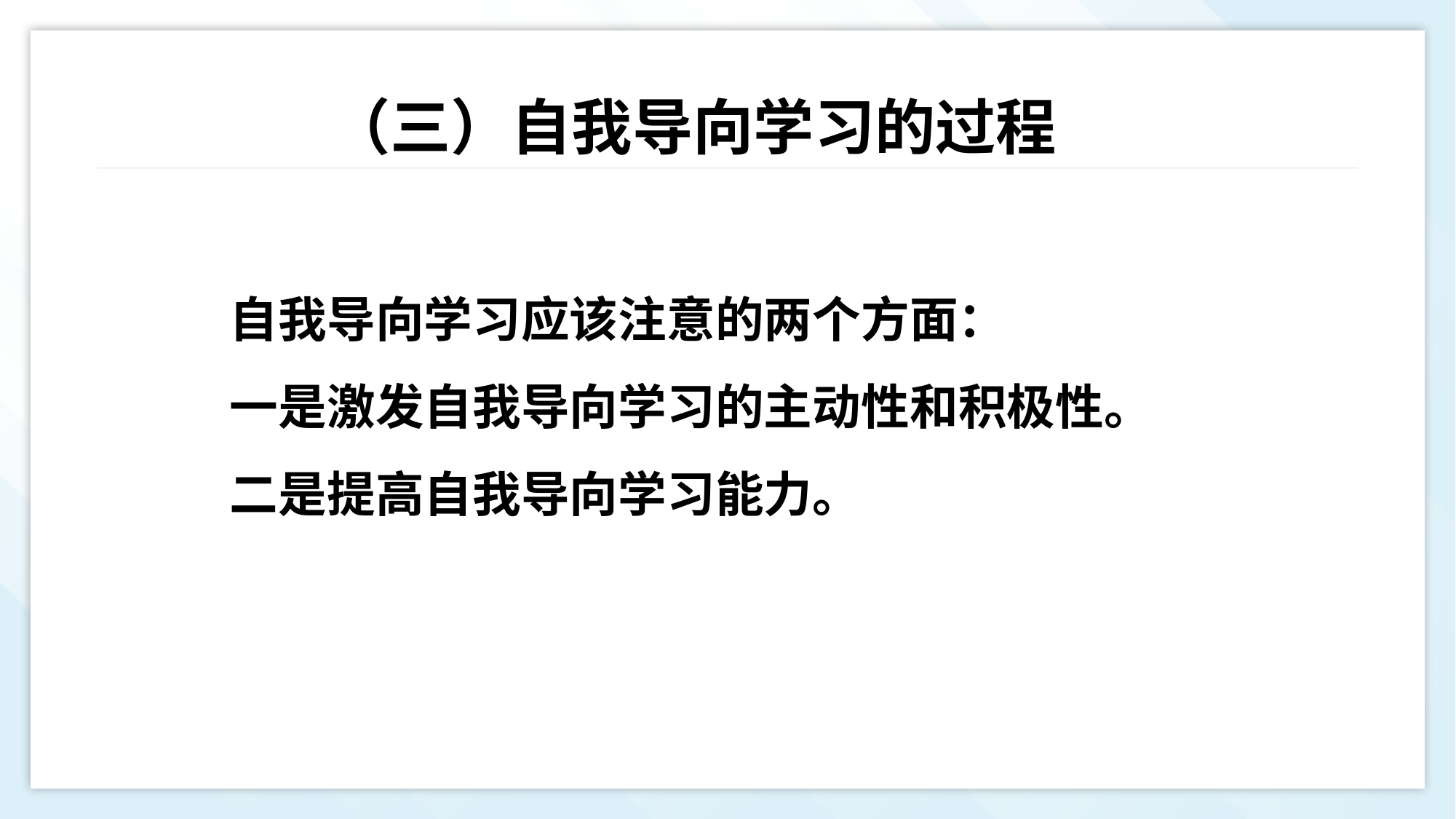

（三）自我导向学习的过程
自我导向学习应该注意的两个方面：
一是激发自我导向学习的主动性和积极性。
二是提高自我导向学习能力。